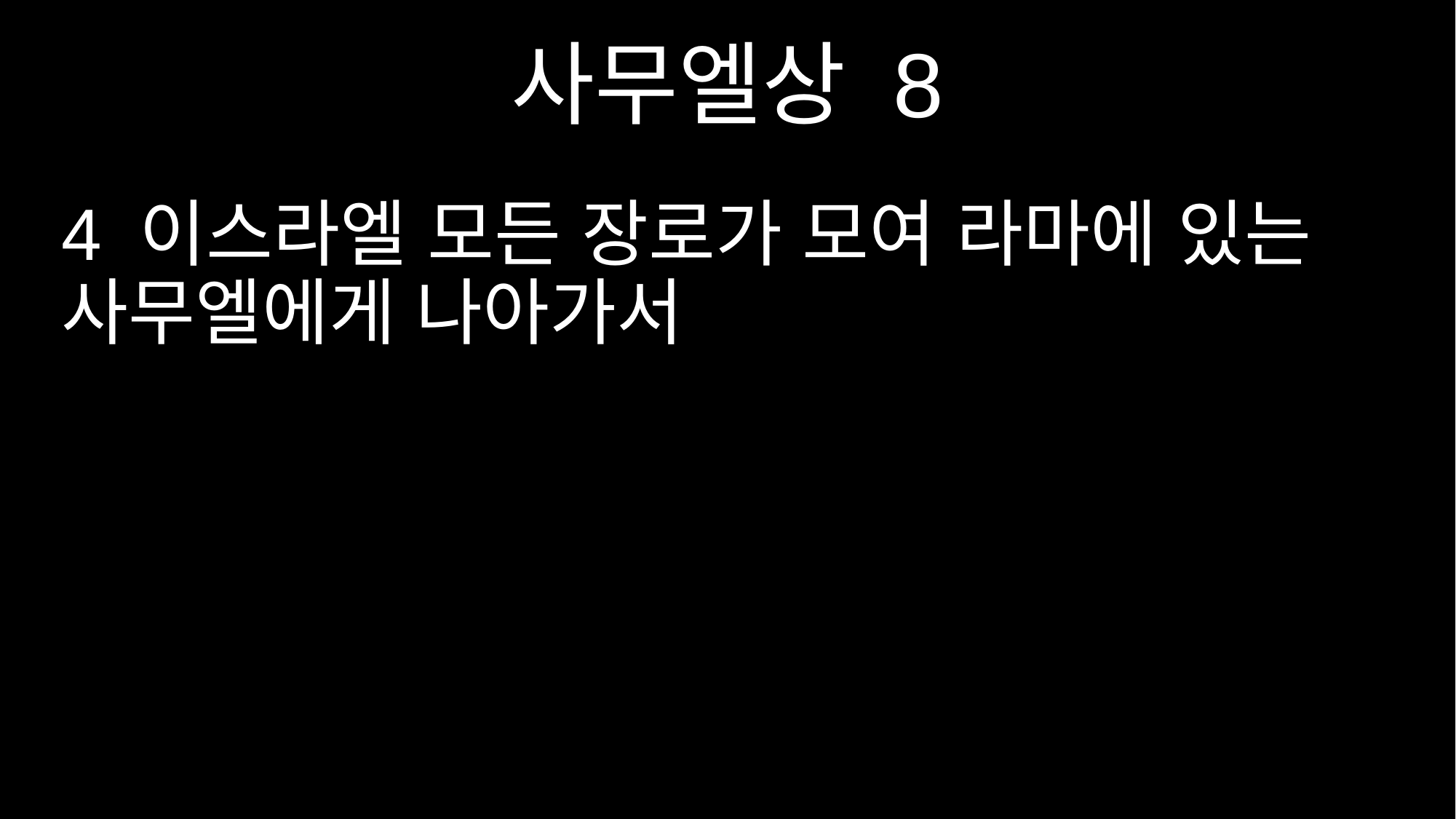

사무엘상 8
4 이스라엘 모든 장로가 모여 라마에 있는 사무엘에게 나아가서